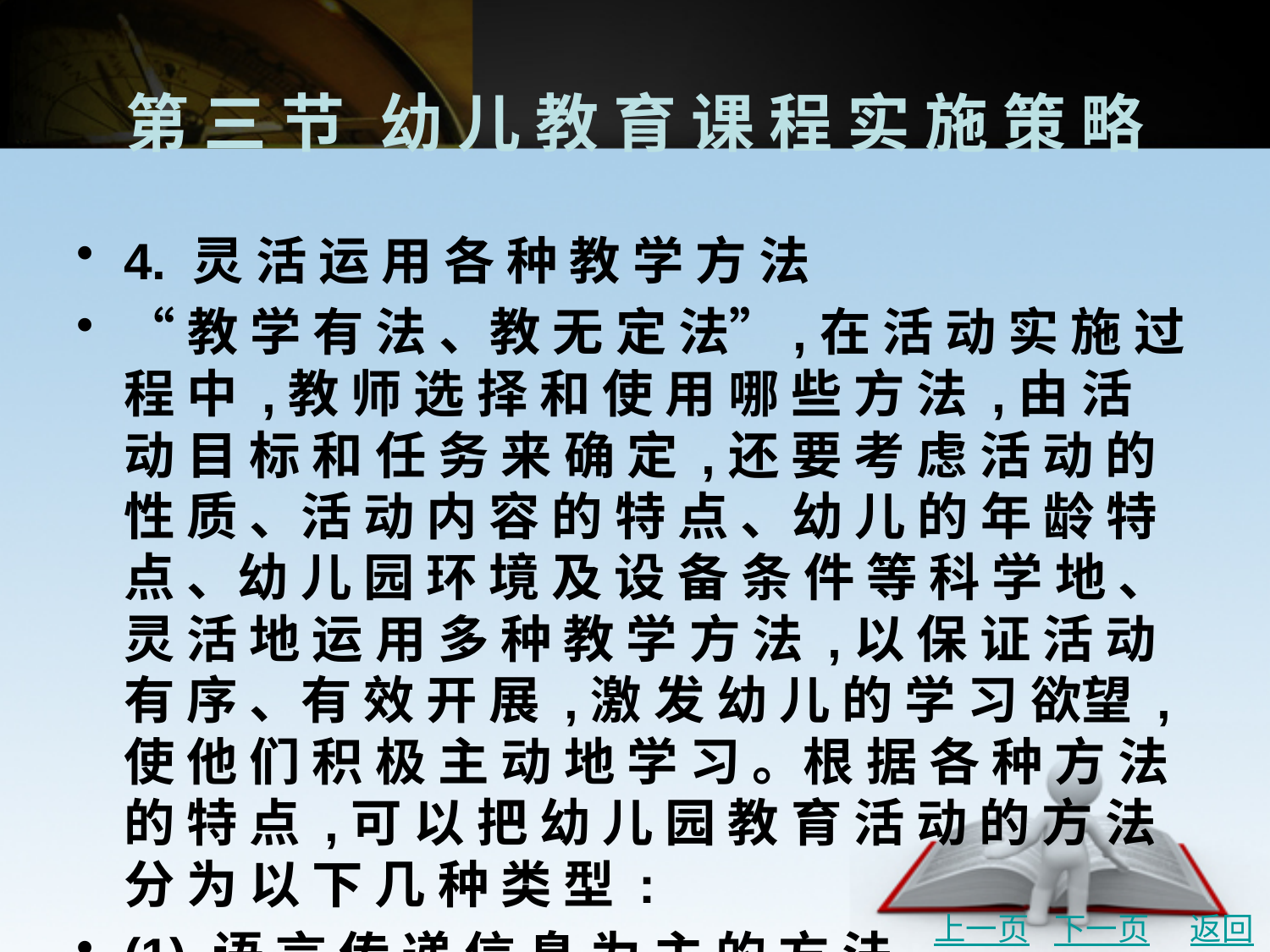

# 第 三 节	幼 儿 教 育 课 程 实 施 策 略
4. 灵 活 运 用 各 种 教 学 方 法
“教 学 有 法 、教 无 定 法”,在 活 动 实 施 过 程 中 ,教 师 选 择 和 使 用 哪 些 方 法 ,由 活 动 目 标 和 任 务 来 确 定 ,还 要 考 虑 活 动 的 性 质 、活 动 内 容 的 特 点 、幼 儿 的 年 龄 特 点 、幼 儿 园 环 境 及 设 备 条 件 等 科 学 地 、灵 活 地 运 用 多 种 教 学 方 法 ,以 保 证 活 动 有 序 、有 效 开 展 ,激 发 幼 儿 的 学 习 欲望 ,使 他 们 积 极 主 动 地 学 习 。根 据 各 种 方 法 的 特 点 ,可 以 把 幼 儿 园 教 育 活 动 的 方 法 分 为 以 下 几 种 类 型 :
(1) 语 言 传 递 信 息 为 主 的 方 法 。
(2) 直 观 感 知 为 主 的 方 法 。
(3) 实 践 操 作 的 方 法 。

上一页
下一页
返回